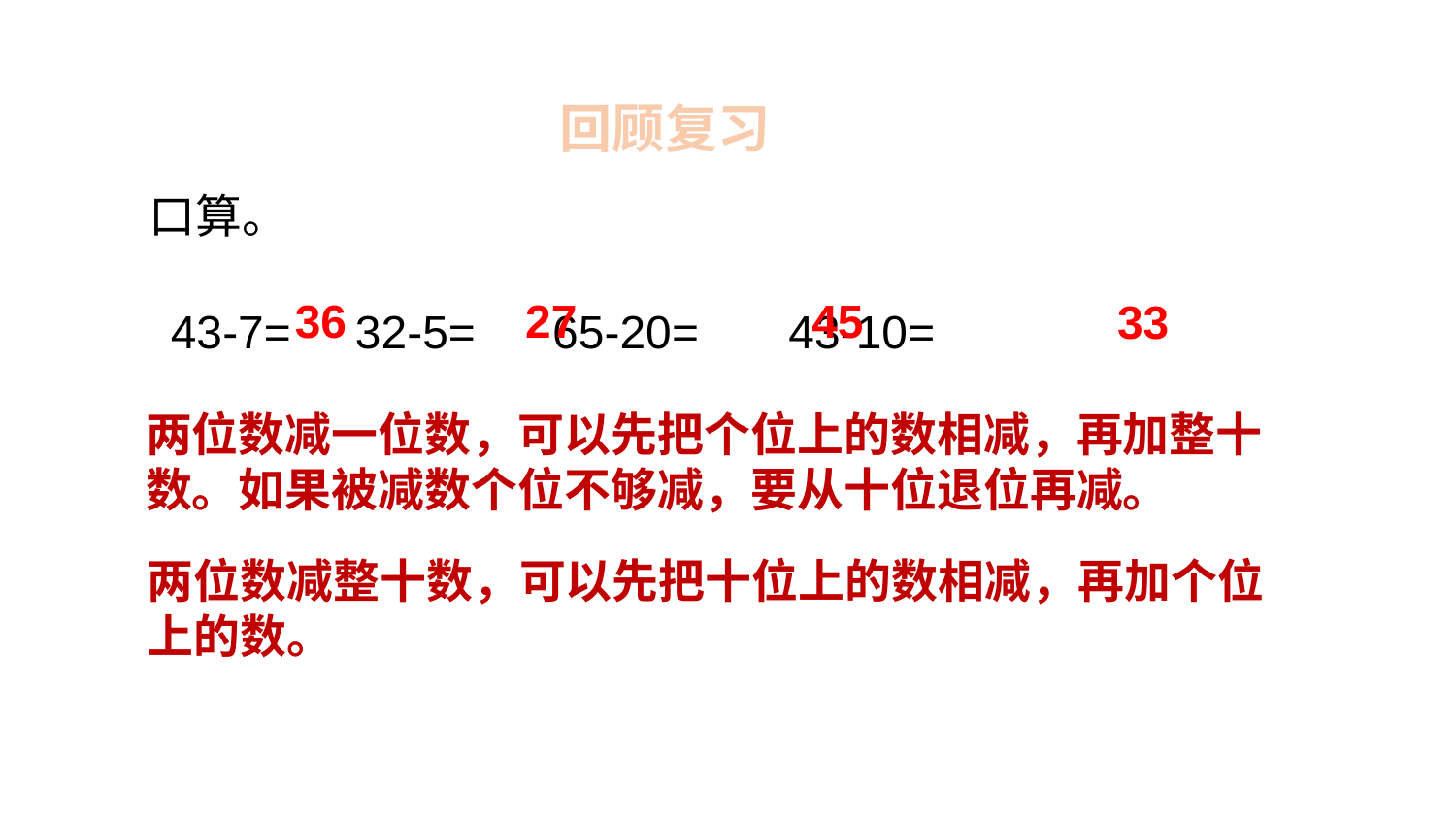

回顾复习
口算。
43-7=     32-5=      65-20=       43-10=
45
27
36
33
两位数减一位数，可以先把个位上的数相减，再加整十数。如果被减数个位不够减，要从十位退位再减。
两位数减整十数，可以先把十位上的数相减，再加个位上的数。